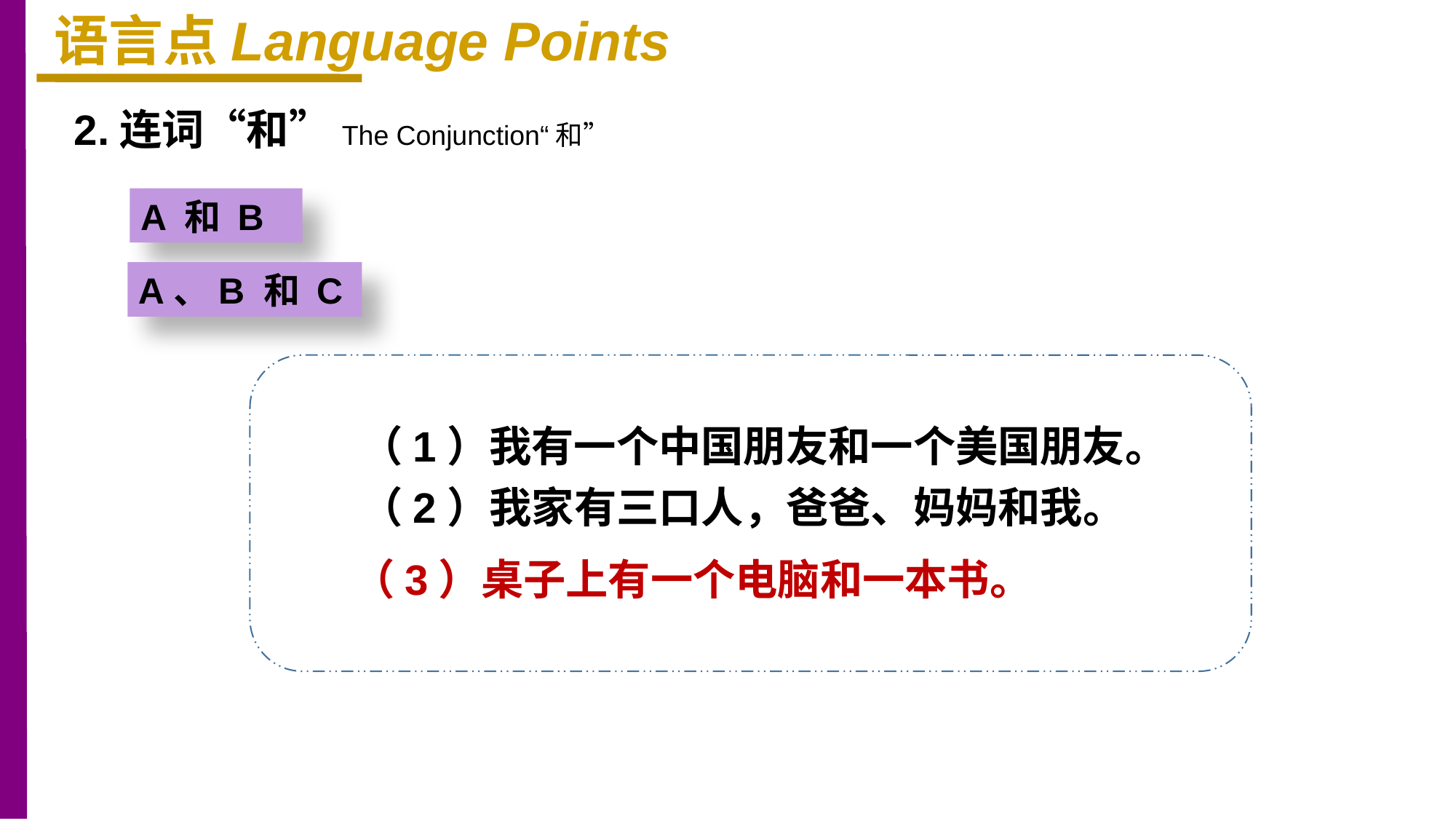

语言点Language Points
2.连词“和”The Conjunction“和”
A 和 B
A、B 和 C

（1）我有一个中国朋友和一个美国朋友。
（2）我家有三口人，爸爸、妈妈和我。
（3）桌子上有一个电脑和一本书。